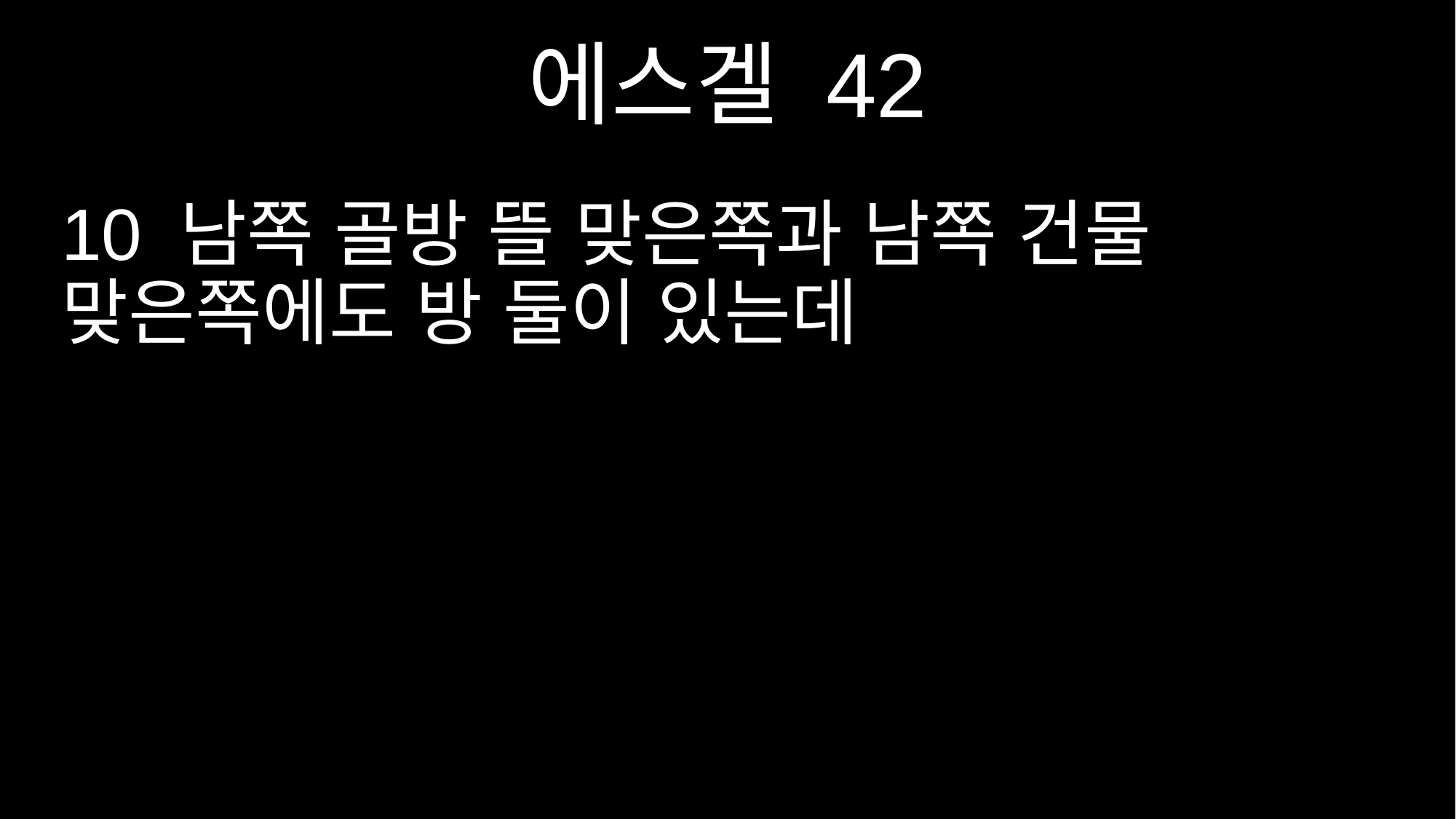

에스겔 42
10 남쪽 골방 뜰 맞은쪽과 남쪽 건물 맞은쪽에도 방 둘이 있는데